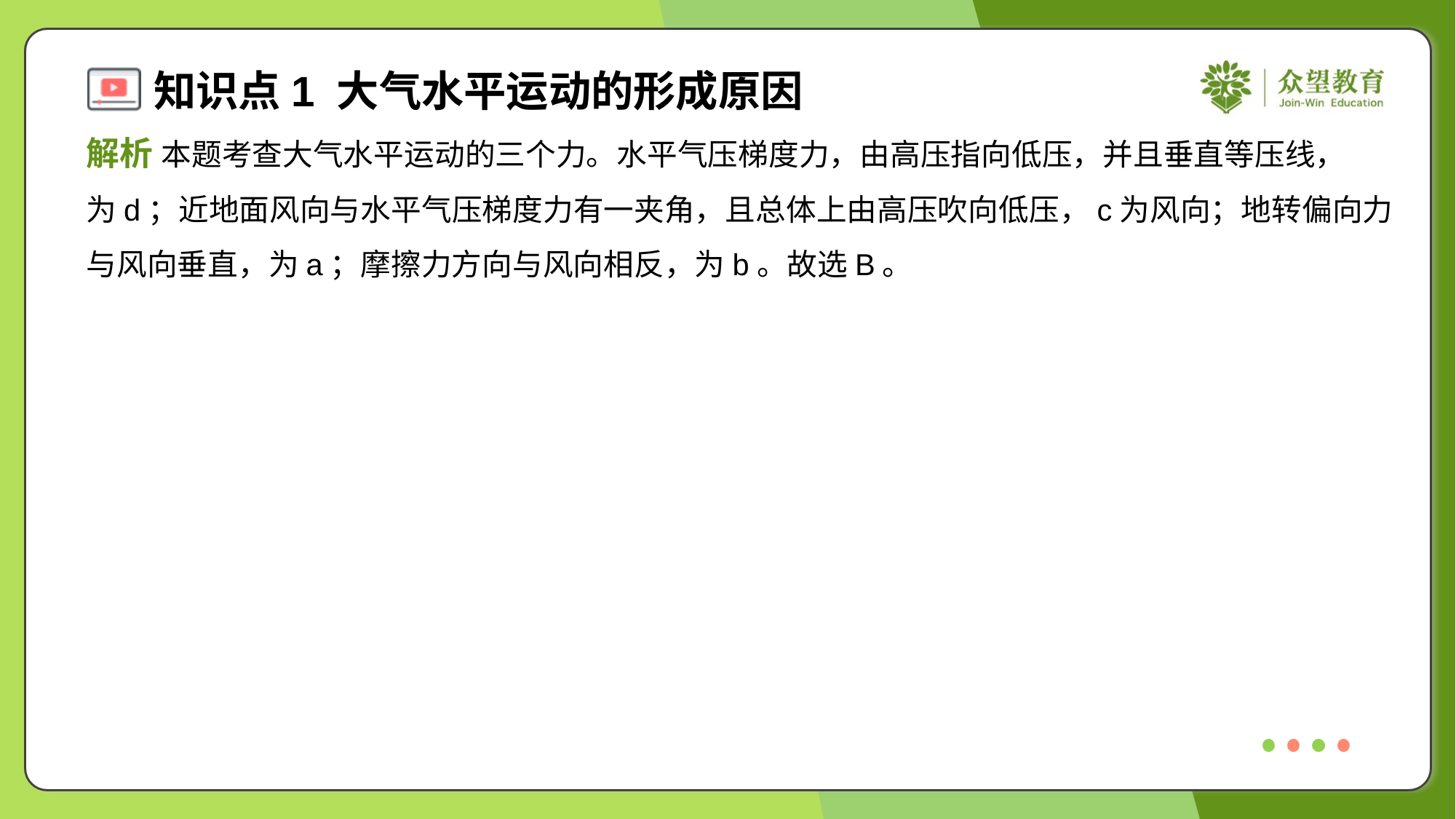

解析 本题考查大气水平运动的三个力。水平气压梯度力，由高压指向低压，并且垂直等压线，
为d；近地面风向与水平气压梯度力有一夹角，且总体上由高压吹向低压，c为风向；地转偏向力
与风向垂直，为a；摩擦力方向与风向相反，为b。故选B。